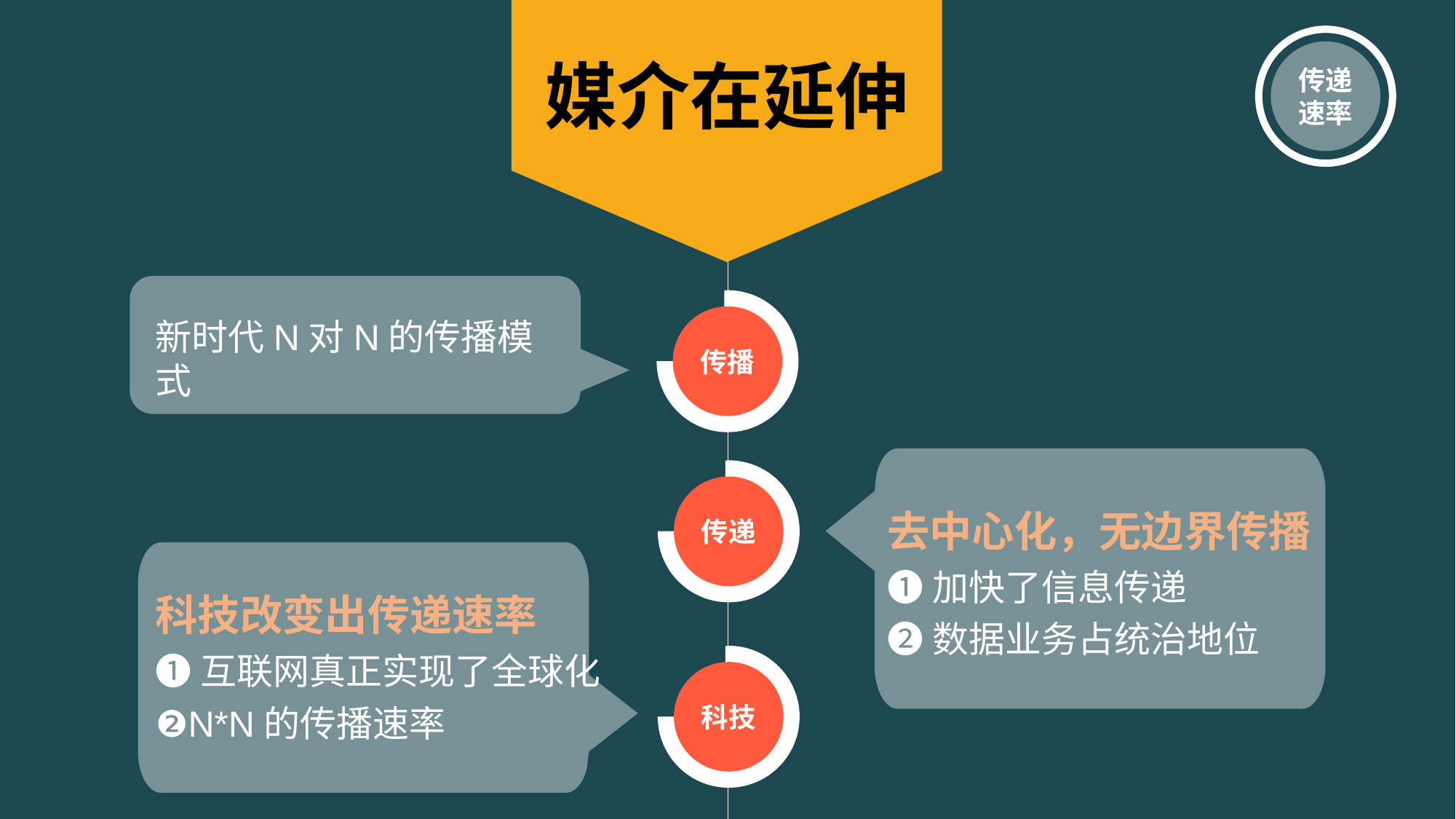

传递速率
媒介在延伸

传播
新时代N对N的传播模式

传递
去中心化，无边界传播
❶加快了信息传递
❷数据业务占统治地位
科技改变出传递速率
❶互联网真正实现了全球化
❷N*N的传播速率

科技